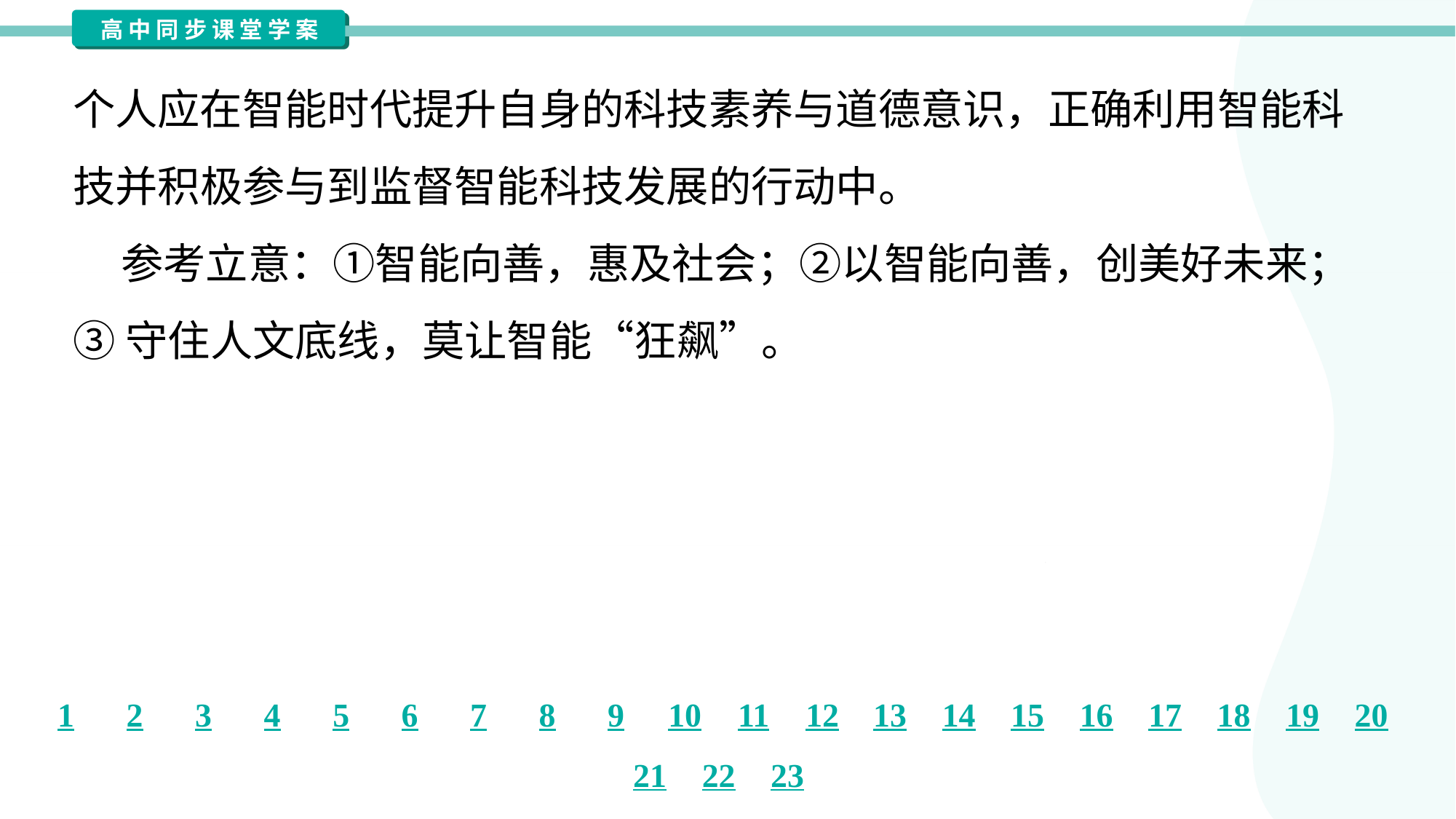

个人应在智能时代提升自身的科技素养与道德意识，正确利用智能科
技并积极参与到监督智能科技发展的行动中。
    参考立意：①智能向善，惠及社会；②以智能向善，创美好未来；
③守住人文底线，莫让智能“狂飙”。